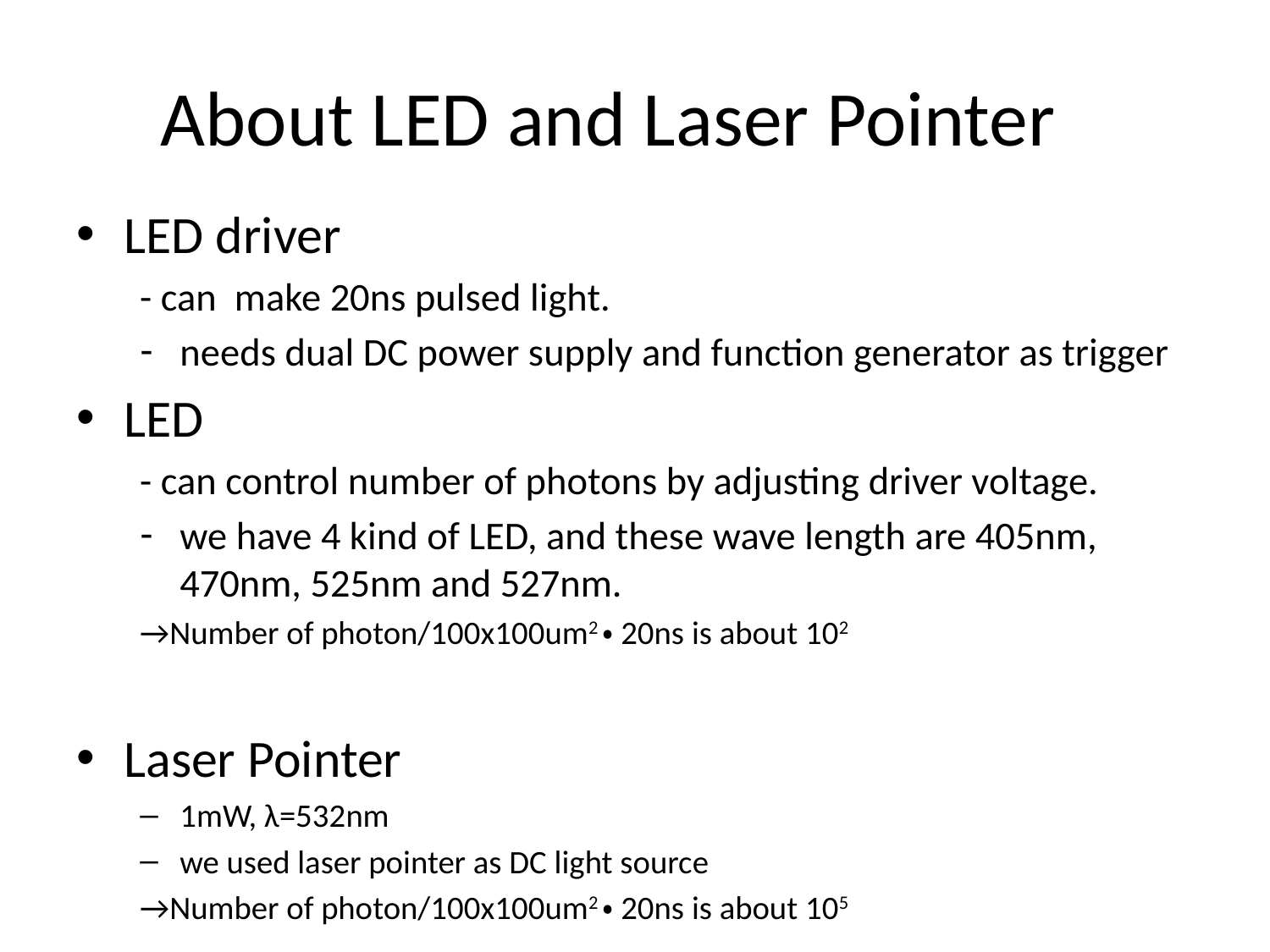

# About LED and Laser Pointer
LED driver
- can  make 20ns pulsed light.
needs dual DC power supply and function generator as trigger
LED
- can control number of photons by adjusting driver voltage.
we have 4 kind of LED, and these wave length are 405nm, 470nm, 525nm and 527nm.
→Number of photon/100x100um2・20ns is about 102

Laser Pointer
1mW, λ=532nm
we used laser pointer as DC light source
→Number of photon/100x100um2・20ns is about 105